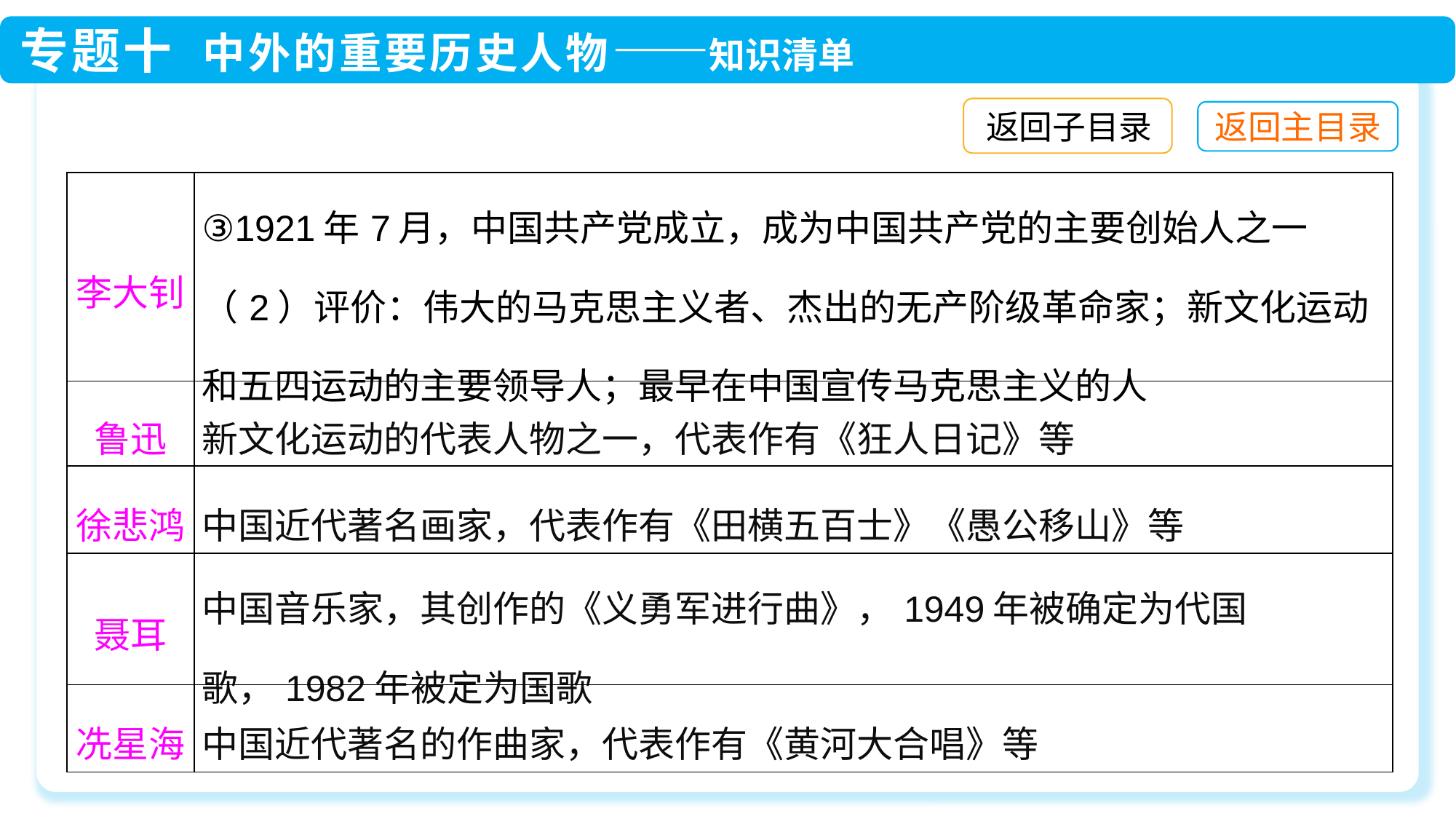

返回子目录
| 李大钊 | ③1921年7月，中国共产党成立，成为中国共产党的主要创始人之一 （2）评价：伟大的马克思主义者、杰出的无产阶级革命家；新文化运动和五四运动的主要领导人；最早在中国宣传马克思主义的人 |
| --- | --- |
| 鲁迅 | 新文化运动的代表人物之一，代表作有《狂人日记》等 |
| 徐悲鸿 | 中国近代著名画家，代表作有《田横五百士》《愚公移山》等 |
| 聂耳 | 中国音乐家，其创作的《义勇军进行曲》，1949年被确定为代国歌，1982年被定为国歌 |
| 冼星海 | 中国近代著名的作曲家，代表作有《黄河大合唱》等 |